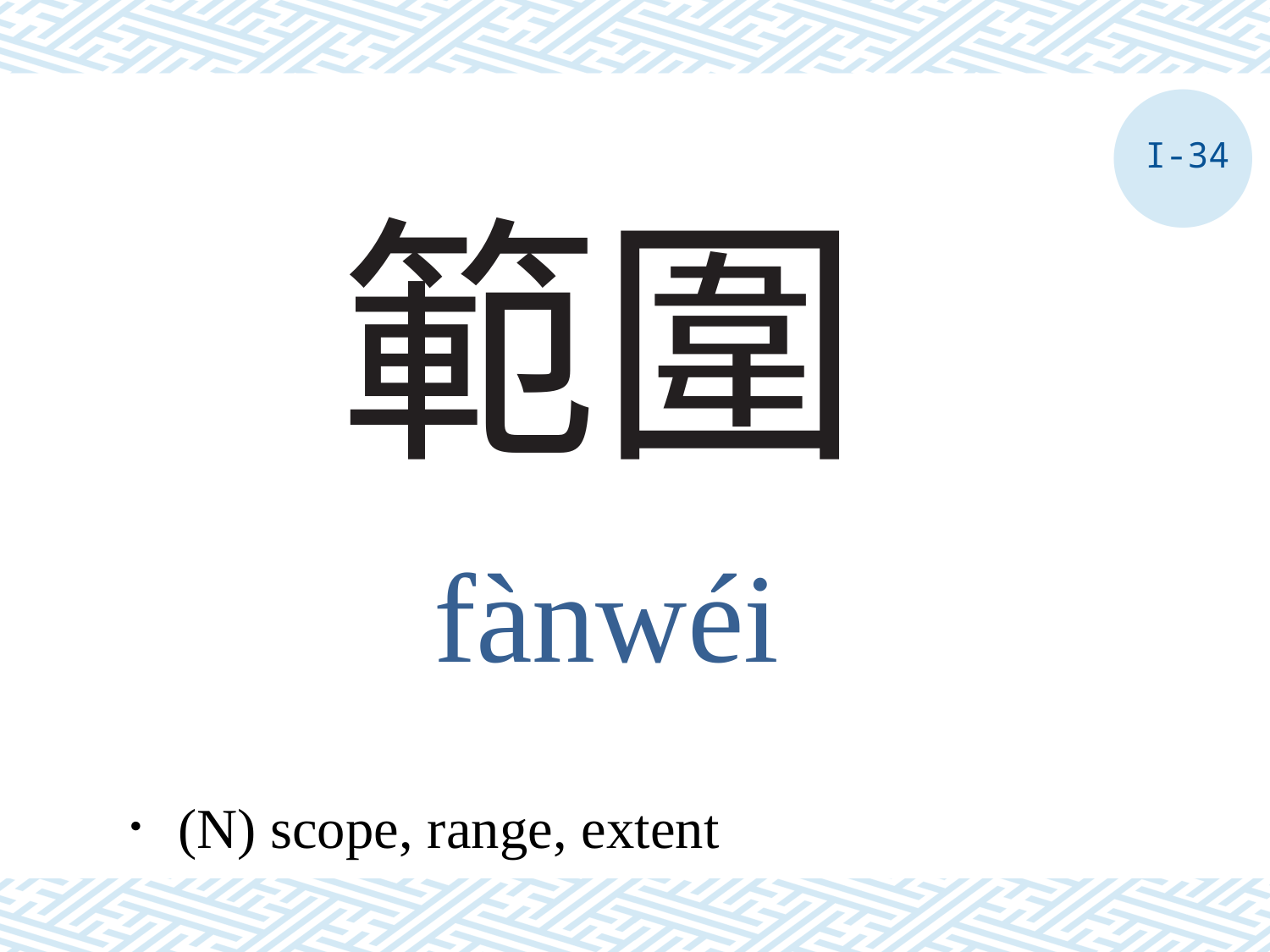

I-34

# 範圍
fànwéi
．(N) scope, range, extent